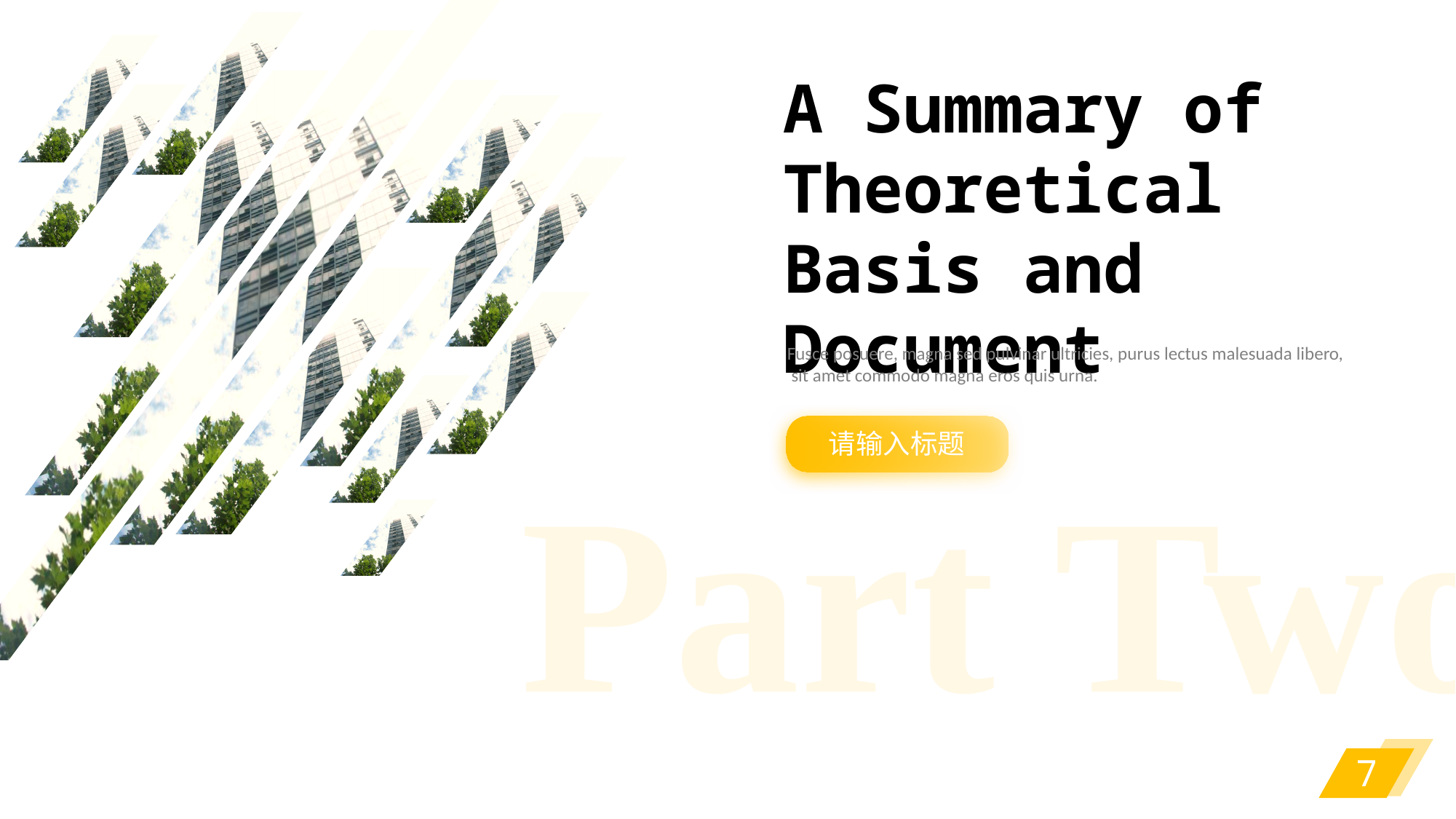

A Summary of
Theoretical Basis and Document
Fusce posuere, magna sed pulvinar ultricies, purus lectus malesuada libero,
 sit amet commodo magna eros quis urna.

请输入标题
Part Two

7